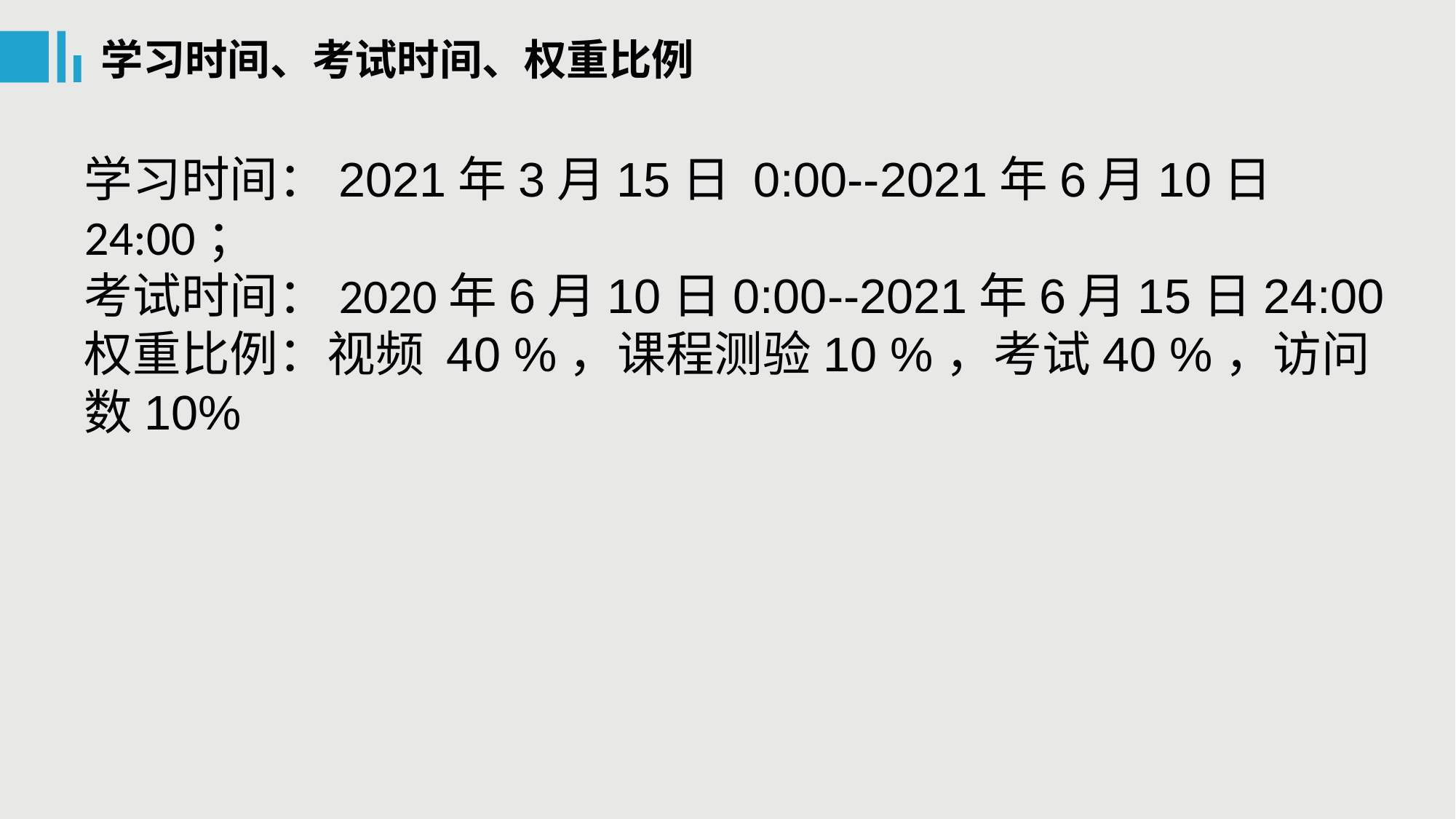

学习时间、考试时间、权重比例

学习时间：2021年3月15日 0:00--2021年6月10日24:00；考试时间：2020年6月10日0:00--2021年6月15日24:00权重比例：视频 40 %，课程测验10 %，考试40 %，访问数10%